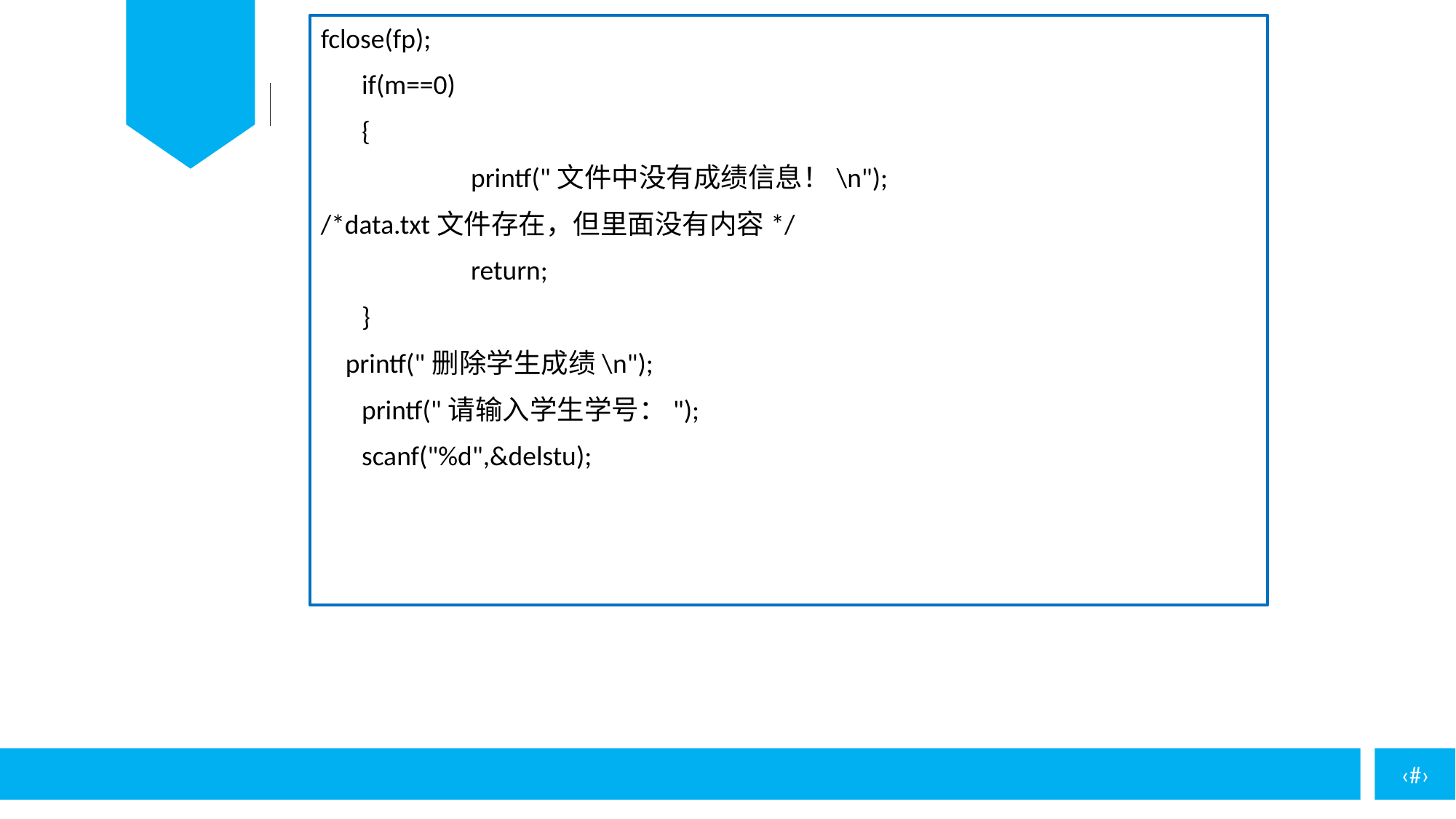

fclose(fp);
  	if(m==0)
  	{
	  	printf("文件中没有成绩信息！\n");
/*data.txt文件存在，但里面没有内容*/
	  	return;
  	}
    printf("删除学生成绩\n");
  	printf("请输入学生学号：");
  	scanf("%d",&delstu);